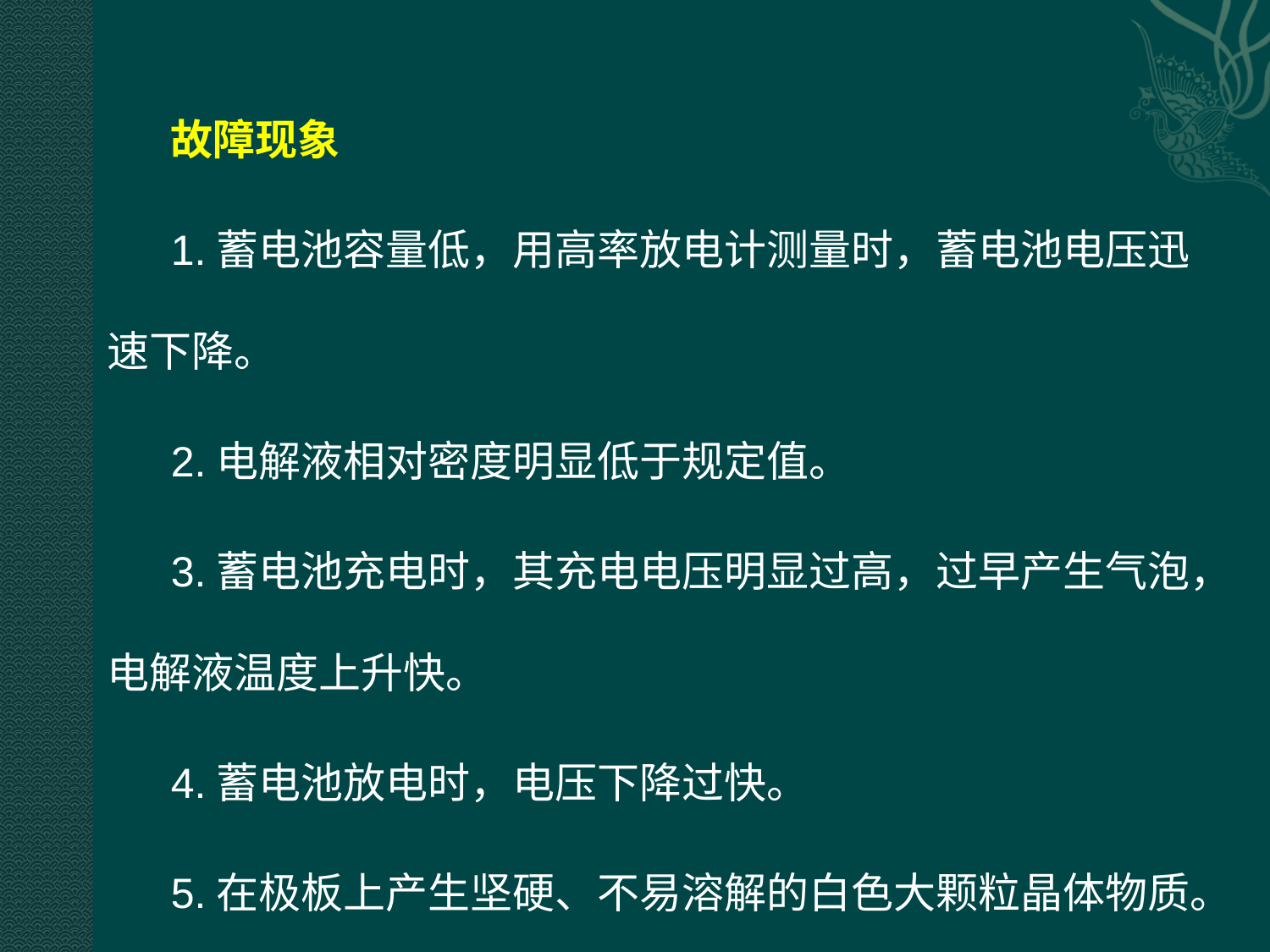

故障现象
1.蓄电池容量低，用高率放电计测量时，蓄电池电压迅速下降。
2.电解液相对密度明显低于规定值。
3.蓄电池充电时，其充电电压明显过高，过早产生气泡，电解液温度上升快。
4.蓄电池放电时，电压下降过快。
5.在极板上产生坚硬、不易溶解的白色大颗粒晶体物质。